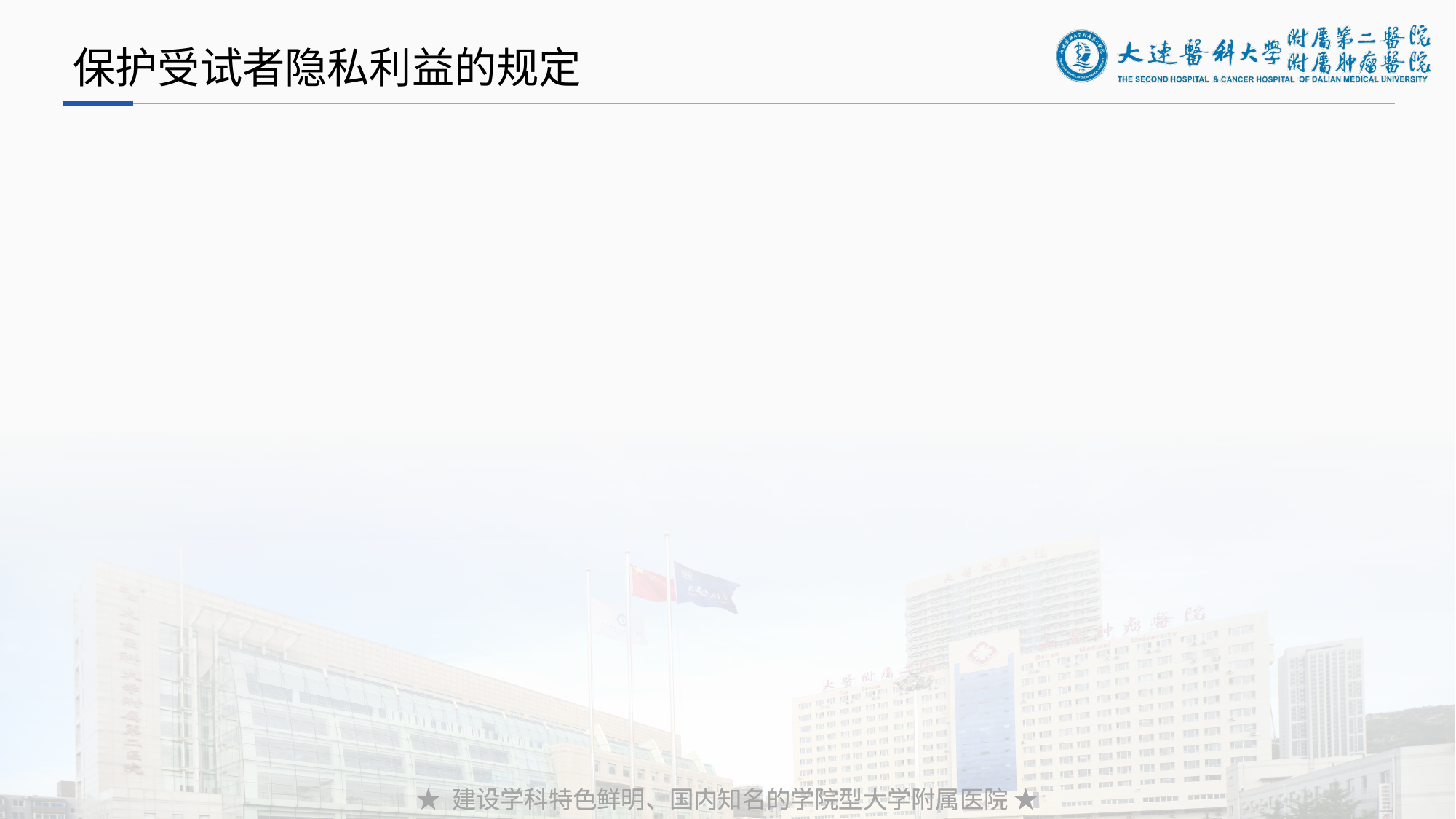

保护受试者隐私利益的规定

★ 建设学科特色鲜明、国内知名的学院型大学附属医院 ★